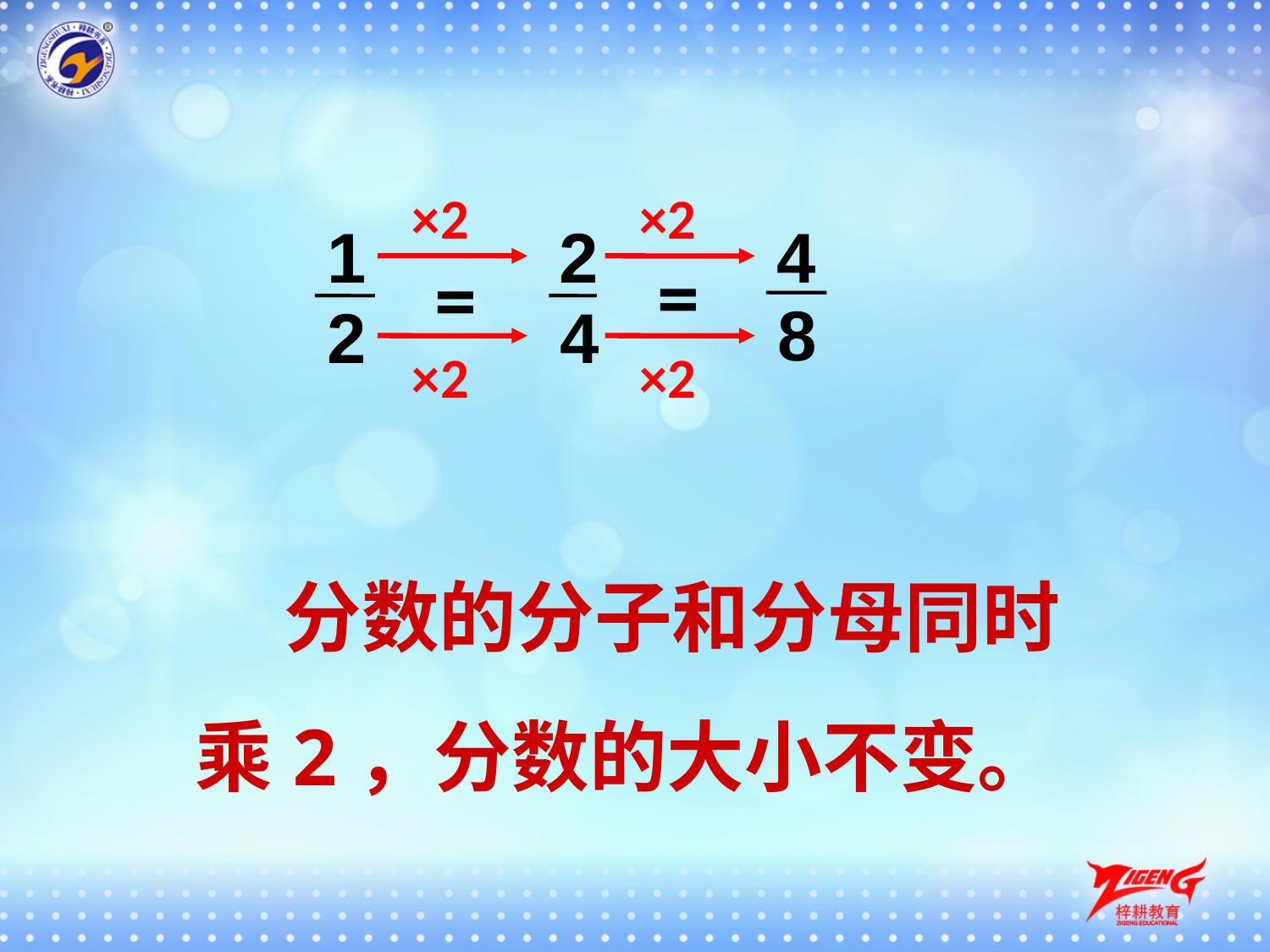

×2
×2
4
8

1
2

2
4

=
=

×2

×2
    分数的分子和分母同时乘2，分数的大小不变。